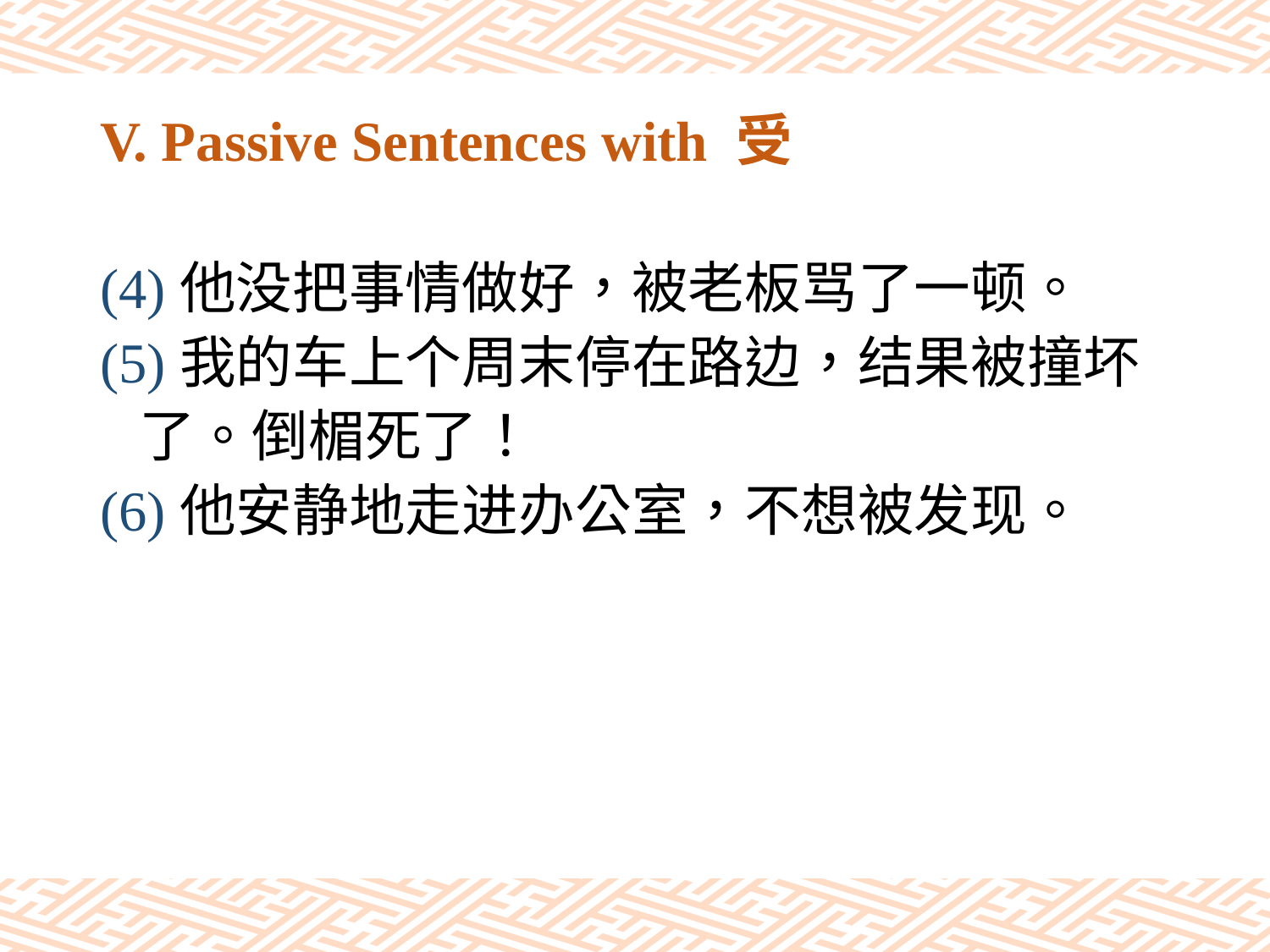

# V. Passive Sentences with 受
(4)他没把事情做好，被老板骂了一顿。
(5)我的车上个周末停在路边，结果被撞坏
  了。倒楣死了！
(6)他安静地走进办公室，不想被发现。